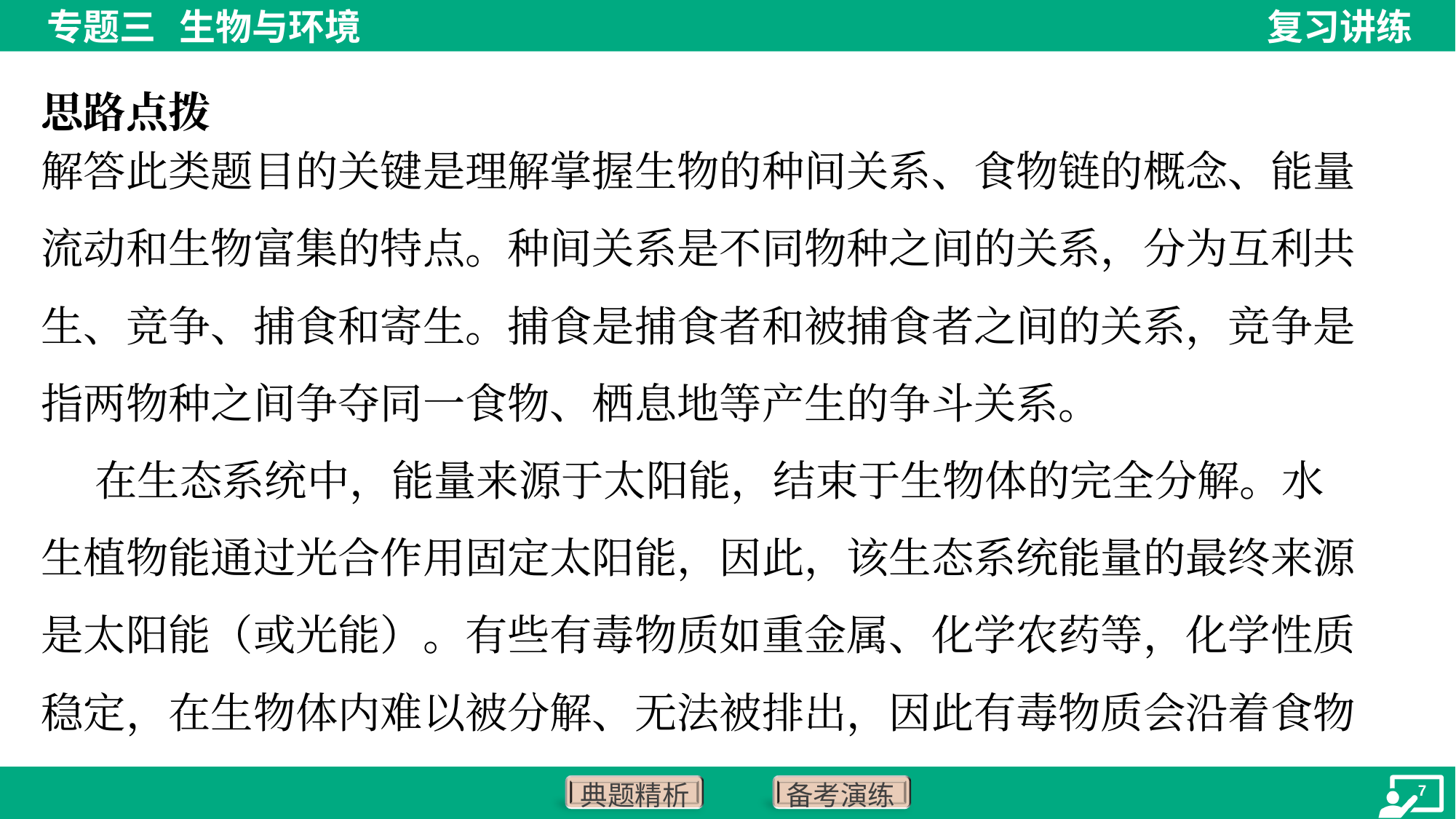

思路点拨
解答此类题目的关键是理解掌握生物的种间关系、食物链的概念、能量
流动和生物富集的特点。种间关系是不同物种之间的关系，分为互利共
生、竞争、捕食和寄生。捕食是捕食者和被捕食者之间的关系，竞争是
指两物种之间争夺同一食物、栖息地等产生的争斗关系。
    在生态系统中，能量来源于太阳能，结束于生物体的完全分解。水
生植物能通过光合作用固定太阳能，因此，该生态系统能量的最终来源
是太阳能（或光能）。有些有毒物质如重金属、化学农药等，化学性质
稳定，在生物体内难以被分解、无法被排出，因此有毒物质会沿着食物